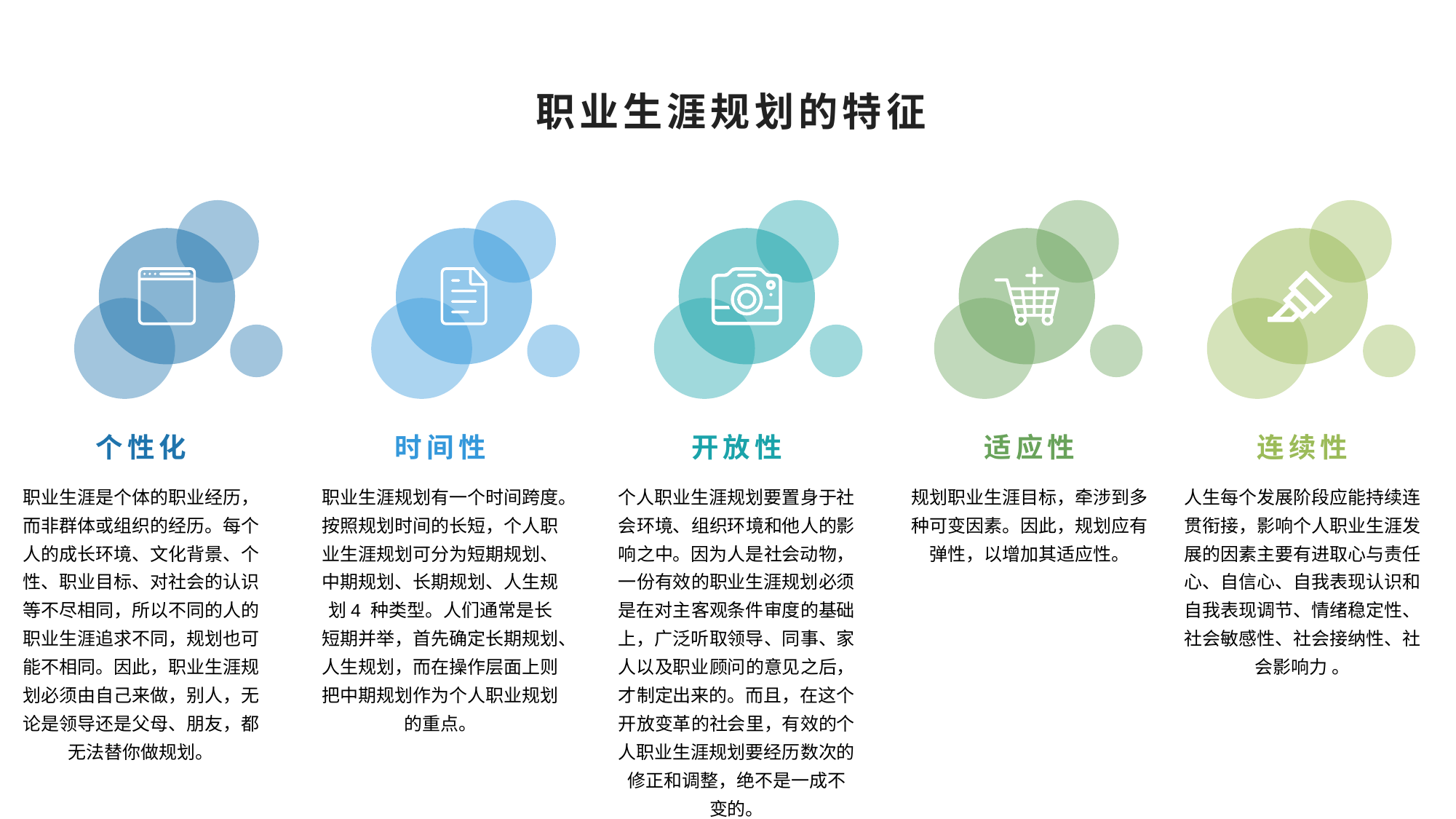

职业生涯规划的特征

时间性
开放性
适应性
连续性
个性化
职业生涯是个体的职业经历，而非群体或组织的经历。每个人的成长环境、文化背景、个性、职业目标、对社会的认识等不尽相同，所以不同的人的职业生涯追求不同，规划也可能不相同。因此，职业生涯规划必须由自己来做，别人，无论是领导还是父母、朋友，都无法替你做规划。
职业生涯规划有一个时间跨度。按照规划时间的长短，个人职业生涯规划可分为短期规划、中期规划、长期规划、人生规划4 种类型。人们通常是长短期并举，首先确定长期规划、人生规划，而在操作层面上则把中期规划作为个人职业规划的重点。
个人职业生涯规划要置身于社会环境、组织环境和他人的影响之中。因为人是社会动物，一份有效的职业生涯规划必须是在对主客观条件审度的基础上，广泛听取领导、同事、家人以及职业顾问的意见之后，才制定出来的。而且，在这个开放变革的社会里，有效的个人职业生涯规划要经历数次的修正和调整，绝不是一成不
变的。
规划职业生涯目标，牵涉到多种可变因素。因此，规划应有弹性，以增加其适应性。
人生每个发展阶段应能持续连贯衔接，影响个人职业生涯发展的因素主要有进取心与责任心、自信心、自我表现认识和自我表现调节、情绪稳定性、社会敏感性、社会接纳性、社会影响力 。